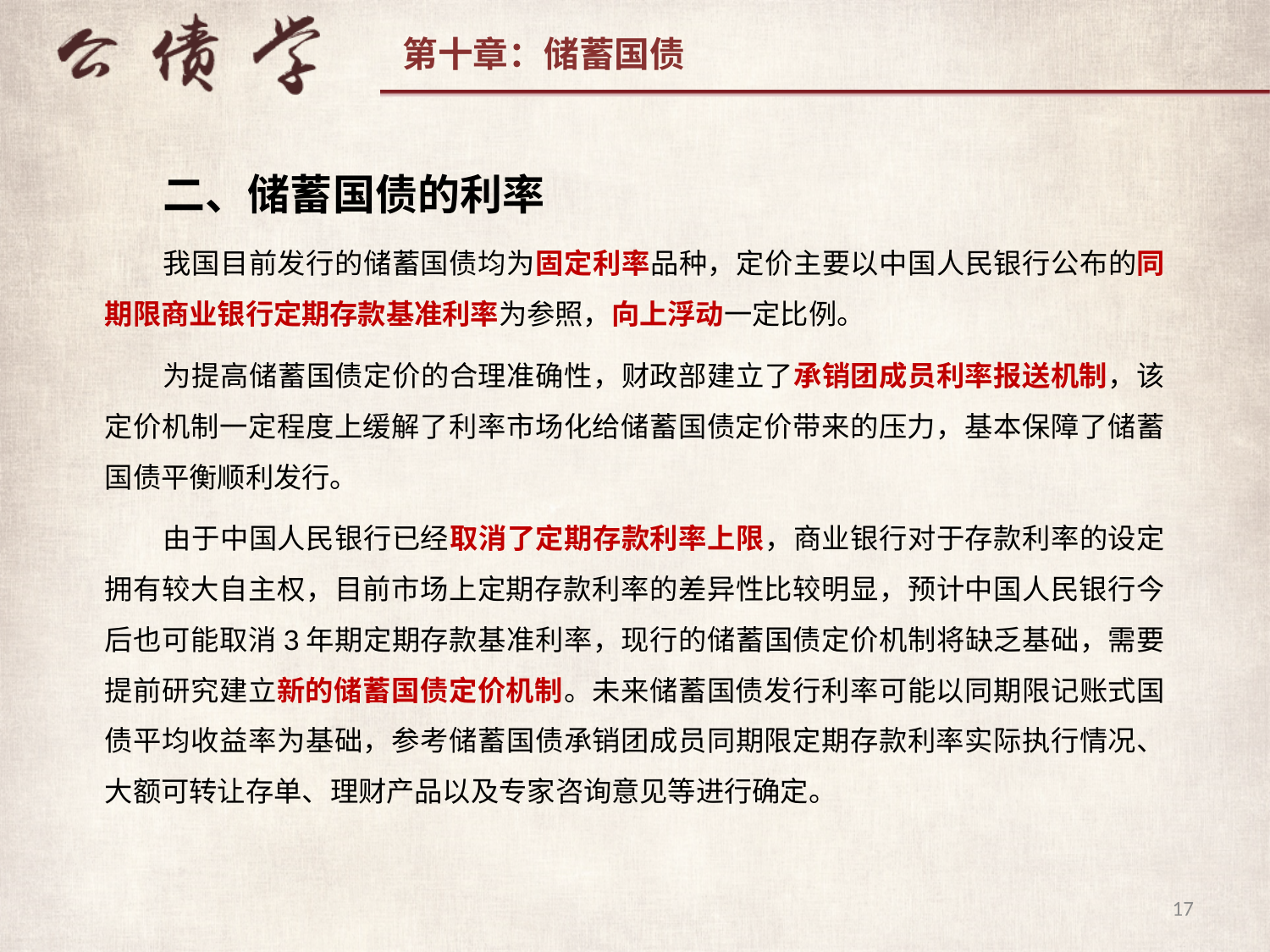

二、储蓄国债的利率
我国目前发行的储蓄国债均为固定利率品种，定价主要以中国人民银行公布的同期限商业银行定期存款基准利率为参照，向上浮动一定比例。
为提高储蓄国债定价的合理准确性，财政部建立了承销团成员利率报送机制，该定价机制一定程度上缓解了利率市场化给储蓄国债定价带来的压力，基本保障了储蓄国债平衡顺利发行。
由于中国人民银行已经取消了定期存款利率上限，商业银行对于存款利率的设定拥有较大自主权，目前市场上定期存款利率的差异性比较明显，预计中国人民银行今后也可能取消3年期定期存款基准利率，现行的储蓄国债定价机制将缺乏基础，需要提前研究建立新的储蓄国债定价机制。未来储蓄国债发行利率可能以同期限记账式国债平均收益率为基础，参考储蓄国债承销团成员同期限定期存款利率实际执行情况、大额可转让存单、理财产品以及专家咨询意见等进行确定。
17